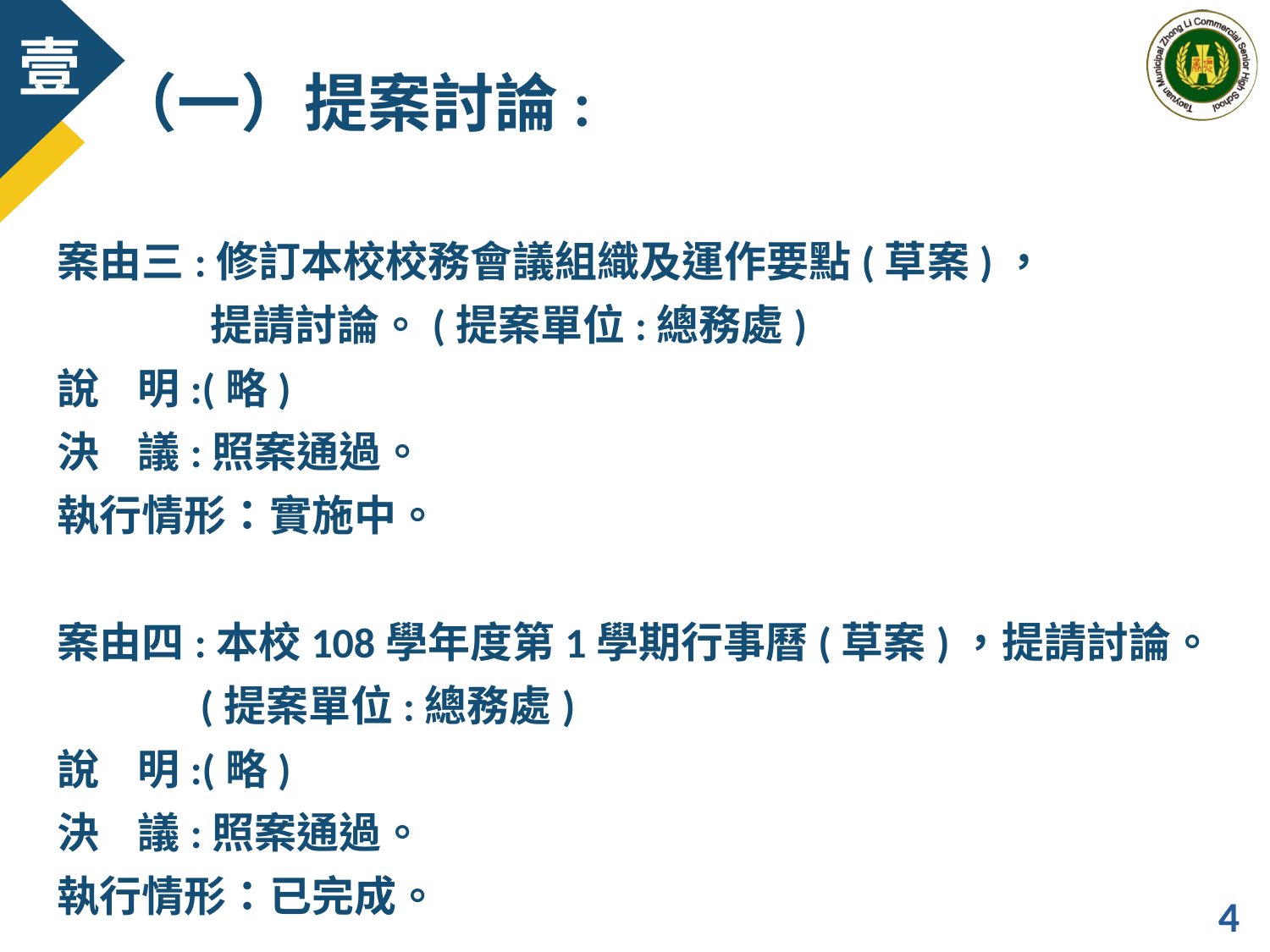

（一）提案討論:
案由三:修訂本校校務會議組織及運作要點(草案)，
               提請討論。(提案單位:總務處)
說    明:(略)
決    議:照案通過。
執行情形：實施中。

案由四:本校108學年度第1學期行事曆(草案)，提請討論。
               (提案單位:總務處)
說    明:(略)
決    議:照案通過。
執行情形：已完成。
4